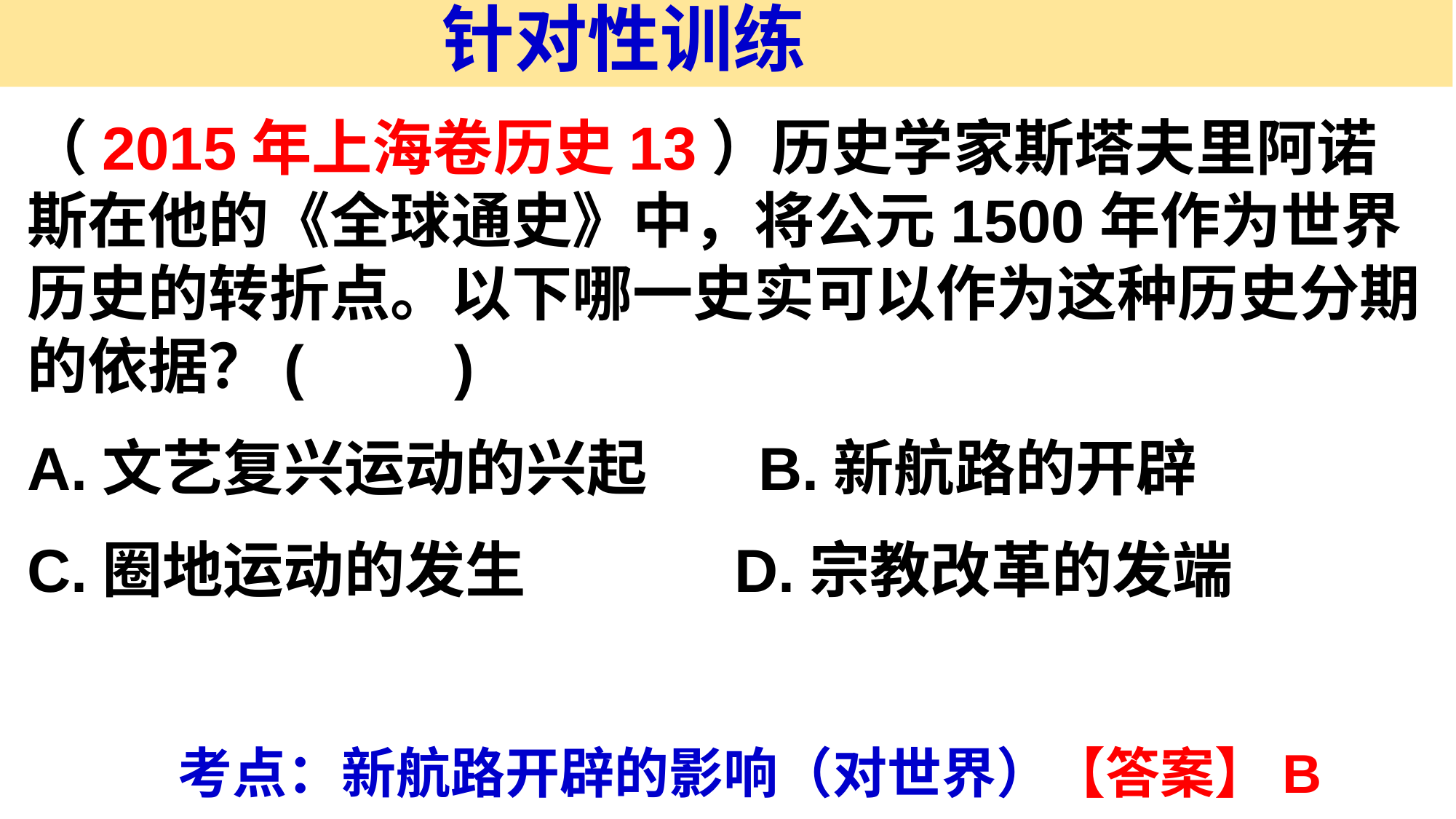

针对性训练
（2015年上海卷历史13）历史学家斯塔夫里阿诺斯在他的《全球通史》中，将公元1500年作为世界历史的转折点。以下哪一史实可以作为这种历史分期的依据？(　　)A.文艺复兴运动的兴起       B.新航路的开辟
C.圈地运动的发生              D.宗教改革的发端

考点：新航路开辟的影响（对世界）【答案】B